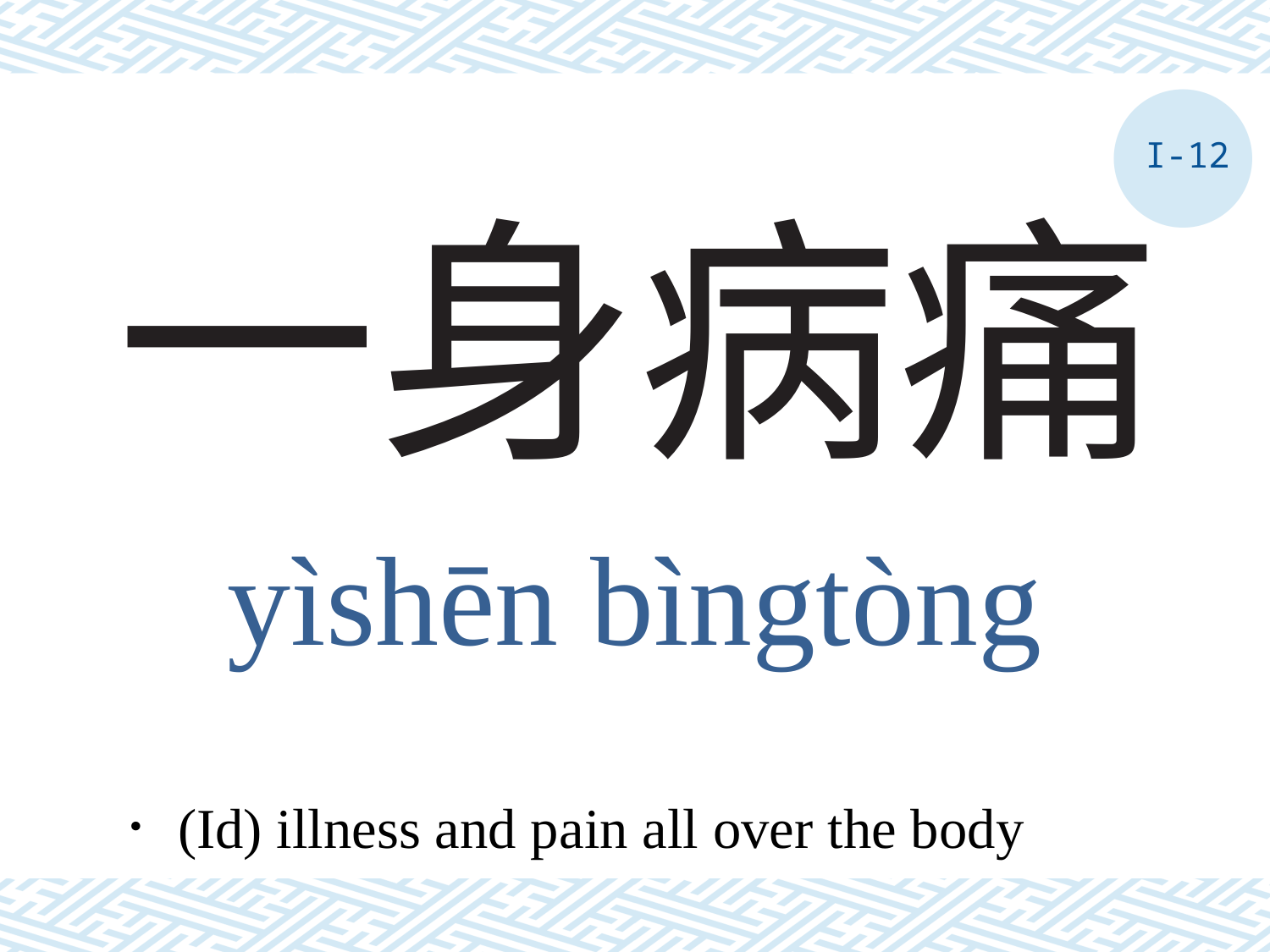

I-12

# 一身病痛
yìshēn bìngtòng
．(Id) illness and pain all over the body